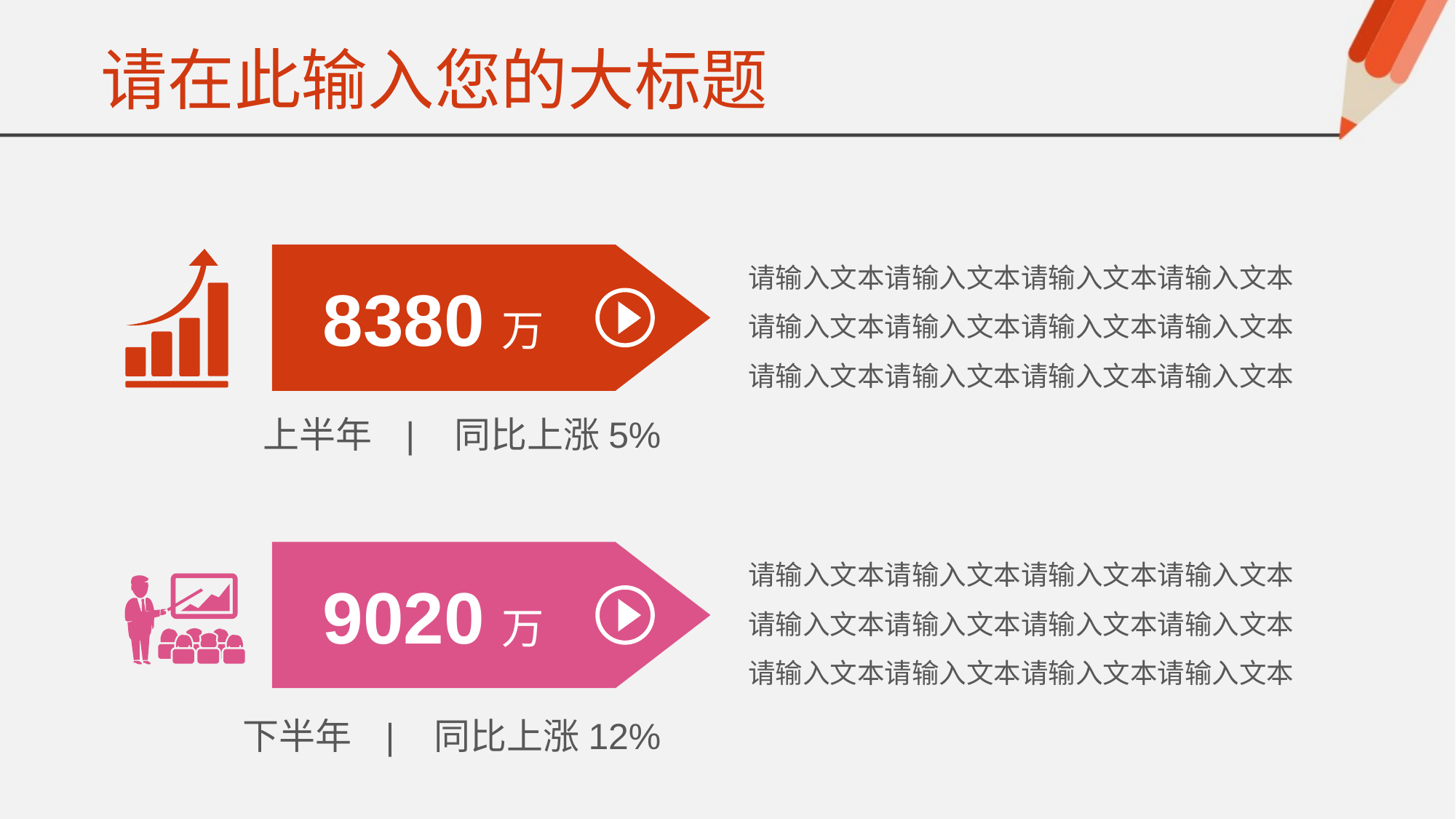

# 请在此输入您的大标题

请输入文本请输入文本请输入文本请输入文本请输入文本请输入文本请输入文本请输入文本请输入文本请输入文本请输入文本请输入文本

8380万

上半年   |   同比上涨5%
请输入文本请输入文本请输入文本请输入文本请输入文本请输入文本请输入文本请输入文本请输入文本请输入文本请输入文本请输入文本
9020万

下半年   |   同比上涨12%